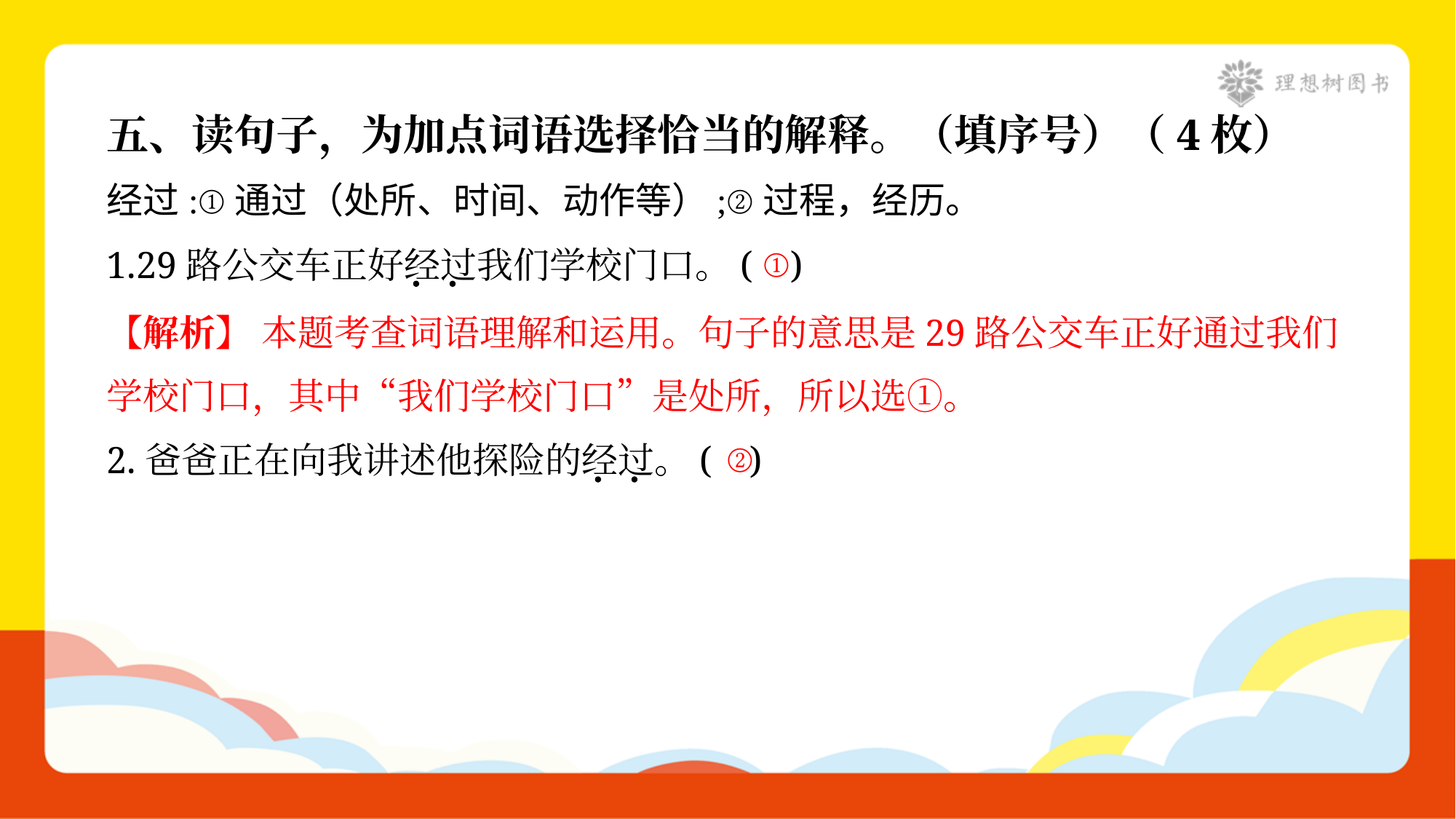

五、读句子，为加点词语选择恰当的解释。（填序号）（4枚）
经过:①通过（处所、时间、动作等）;②过程，经历。
①
1.29路公交车正好经过我们学校门口。(    )

【解析】 本题考查词语理解和运用。句子的意思是29路公交车正好通过我们
学校门口，其中“我们学校门口”是处所，所以选①。
②
2.爸爸正在向我讲述他探险的经过。(    )